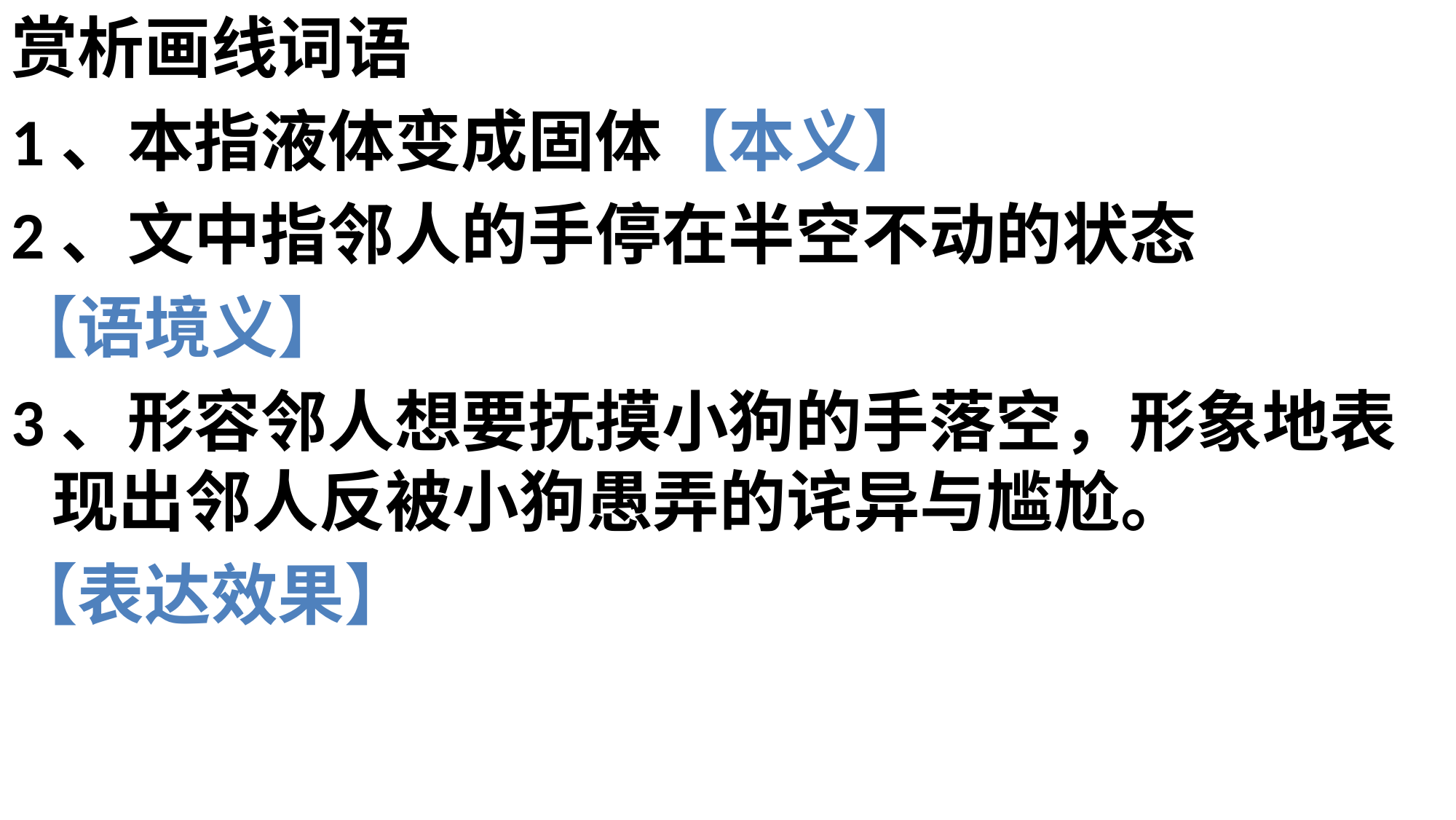

赏析画线词语
1、本指液体变成固体【本义】
2、文中指邻人的手停在半空不动的状态
【语境义】
3、形容邻人想要抚摸小狗的手落空，形象地表现出邻人反被小狗愚弄的诧异与尴尬。
【表达效果】